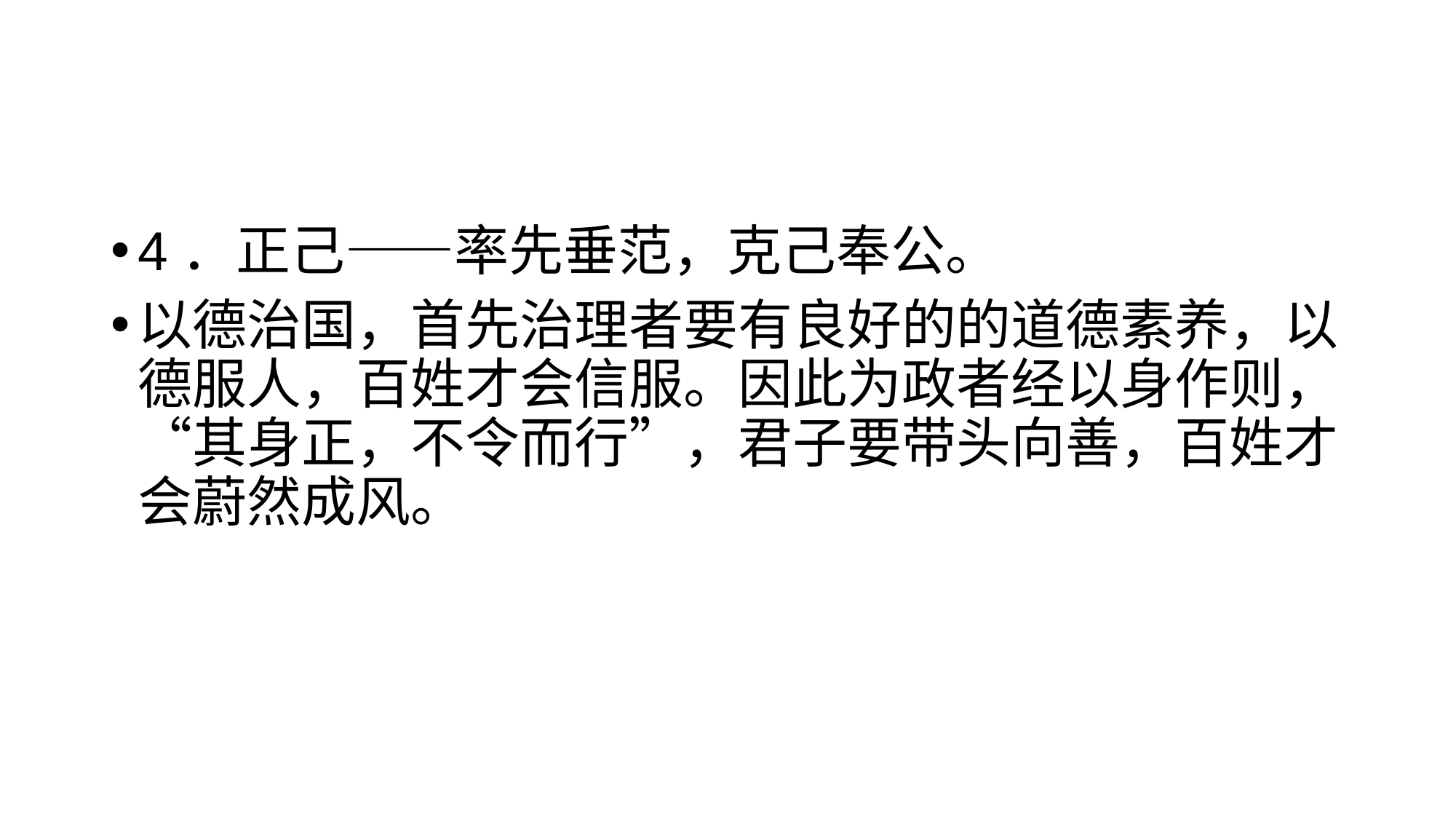

#
4．正己——率先垂范，克己奉公。
以德治国，首先治理者要有良好的的道德素养，以德服人，百姓才会信服。因此为政者经以身作则，“其身正，不令而行”，君子要带头向善，百姓才会蔚然成风。